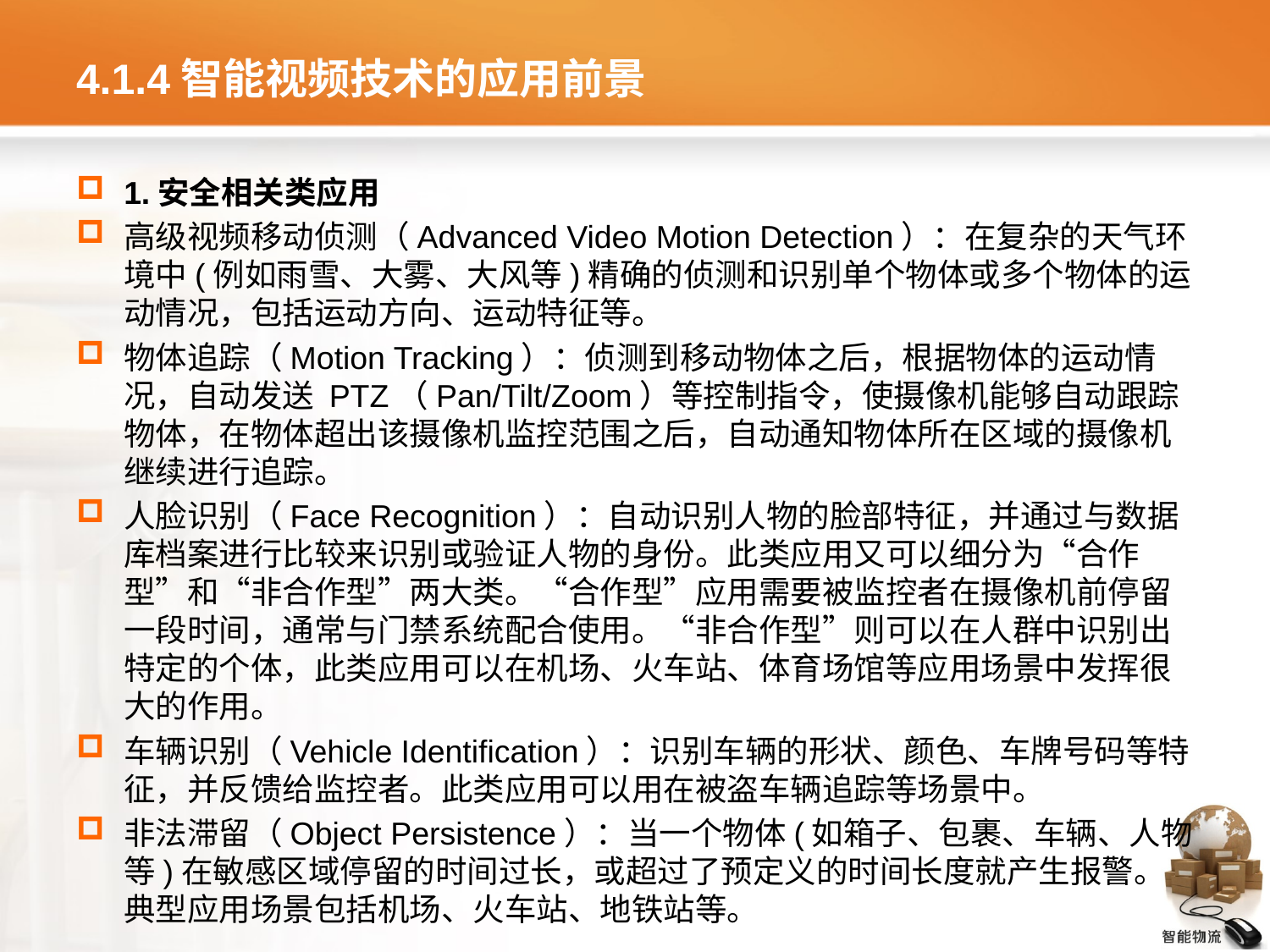

# 4.1.4智能视频技术的应用前景
1.安全相关类应用
高级视频移动侦测（Advanced Video Motion Detection）：在复杂的天气环境中(例如雨雪、大雾、大风等)精确的侦测和识别单个物体或多个物体的运动情况，包括运动方向、运动特征等。
物体追踪（Motion Tracking）：侦测到移动物体之后，根据物体的运动情况，自动发送 PTZ（Pan/Tilt/Zoom）等控制指令，使摄像机能够自动跟踪物体，在物体超出该摄像机监控范围之后，自动通知物体所在区域的摄像机继续进行追踪。
人脸识别（Face Recognition）：自动识别人物的脸部特征，并通过与数据库档案进行比较来识别或验证人物的身份。此类应用又可以细分为“合作型”和“非合作型”两大类。“合作型”应用需要被监控者在摄像机前停留一段时间，通常与门禁系统配合使用。“非合作型”则可以在人群中识别出特定的个体，此类应用可以在机场、火车站、体育场馆等应用场景中发挥很大的作用。
车辆识别（Vehicle Identification）：识别车辆的形状、颜色、车牌号码等特征，并反馈给监控者。此类应用可以用在被盗车辆追踪等场景中。
非法滞留（Object Persistence）：当一个物体(如箱子、包裹、车辆、人物等)在敏感区域停留的时间过长，或超过了预定义的时间长度就产生报警。典型应用场景包括机场、火车站、地铁站等。